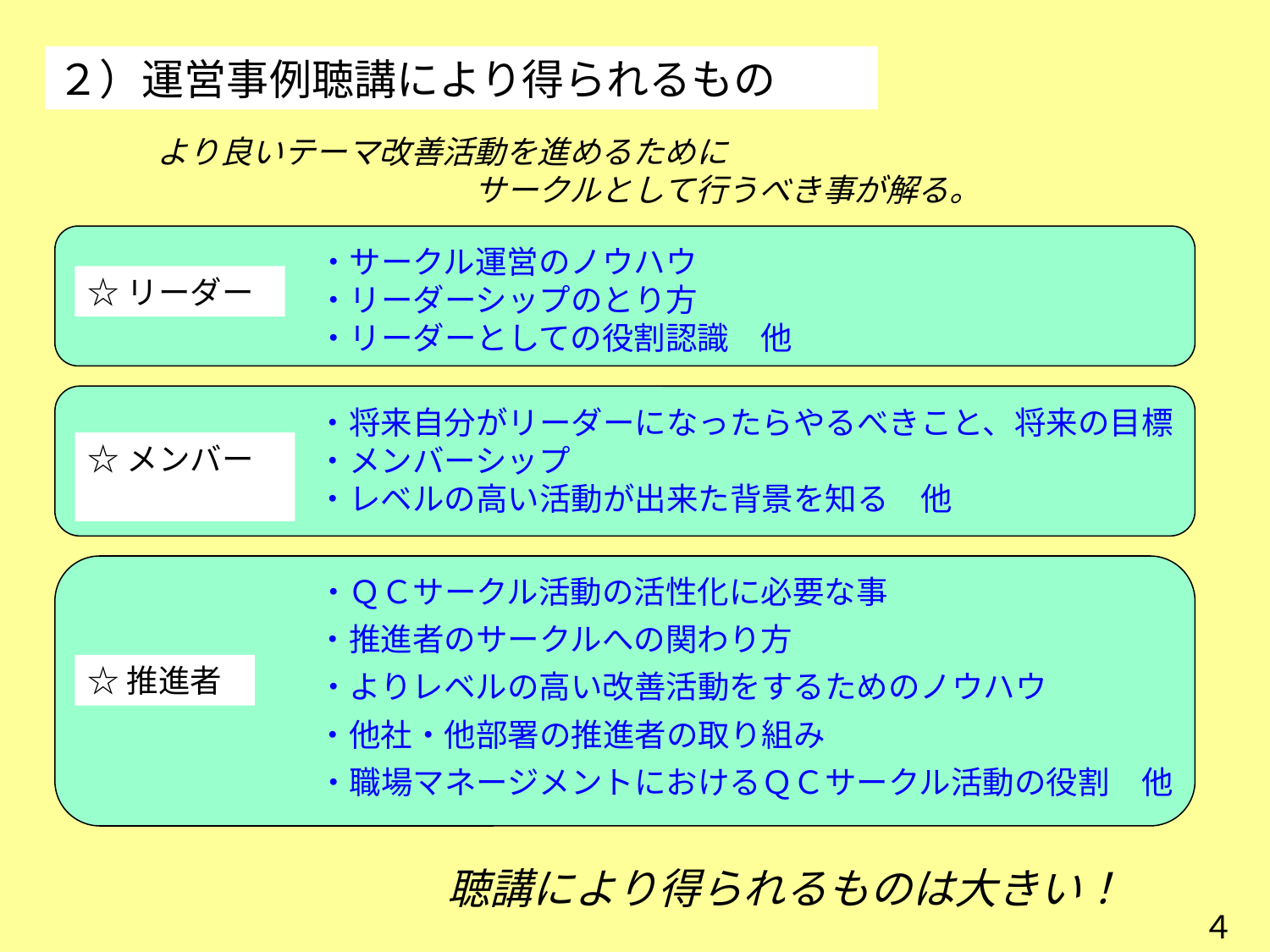

２）運営事例聴講により得られるもの
より良いテーマ改善活動を進めるために
　　　　　　　　　　サークルとして行うべき事が解る。

・サークル運営のノウハウ
・リーダーシップのとり方
・リーダーとしての役割認識　他
☆リーダー

・将来自分がリーダーになったらやるべきこと、将来の目標
・メンバーシップ
・レベルの高い活動が出来た背景を知る　他
☆メンバー

・ＱＣサークル活動の活性化に必要な事
・推進者のサークルへの関わり方
・よりレベルの高い改善活動をするためのノウハウ
・他社・他部署の推進者の取り組み
・職場マネージメントにおけるＱＣサークル活動の役割　他
☆推進者
聴講により得られるものは大きい！
４